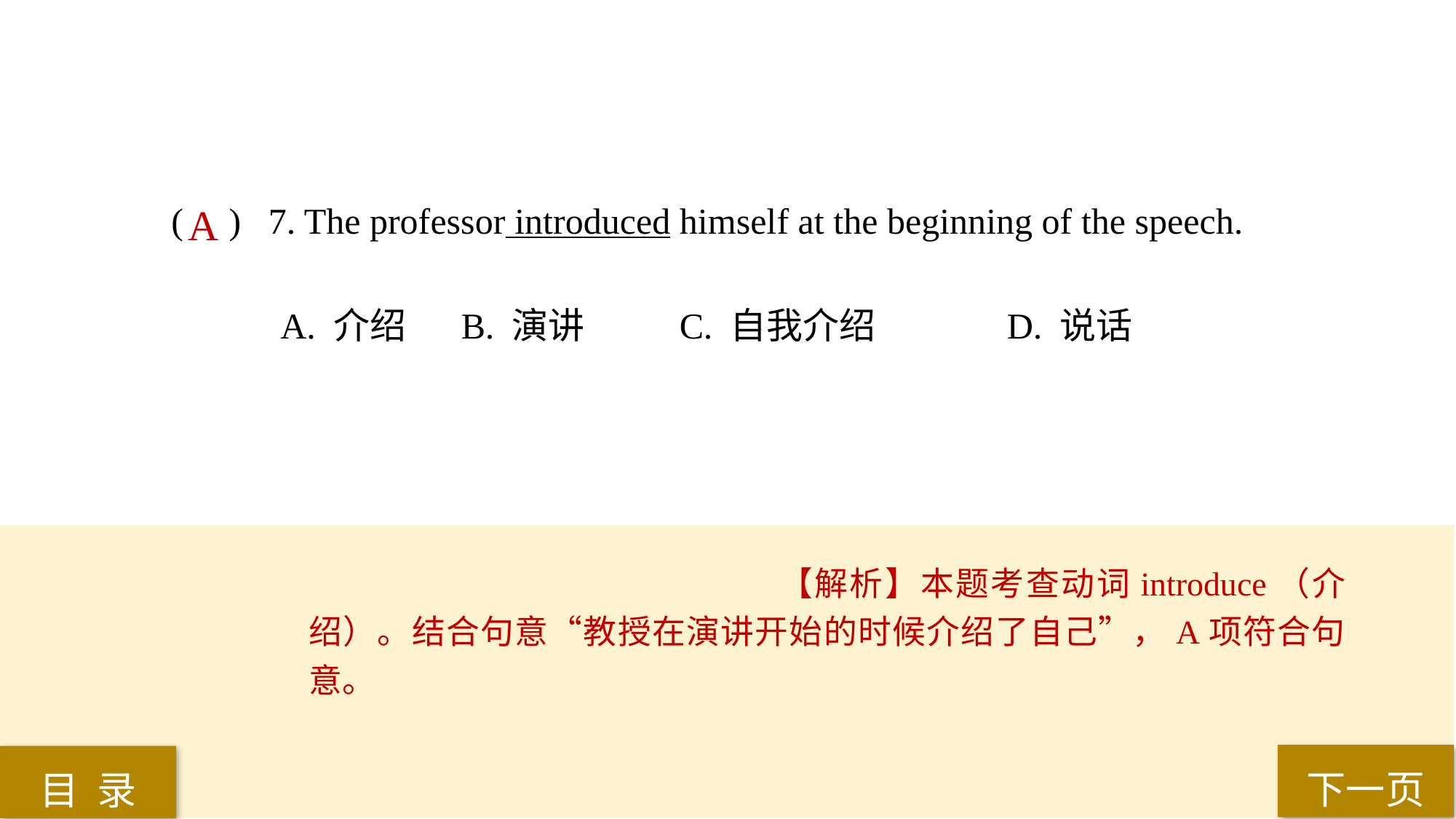

(     )   7. The professor introduced himself at the beginning of the speech.

A. 介绍	 B. 演讲	 C. 自我介绍		 D. 说话
A
【解析】本题考查动词introduce（介绍）。结合句意“教授在演讲开始的时候介绍了自己”，A项符合句意。